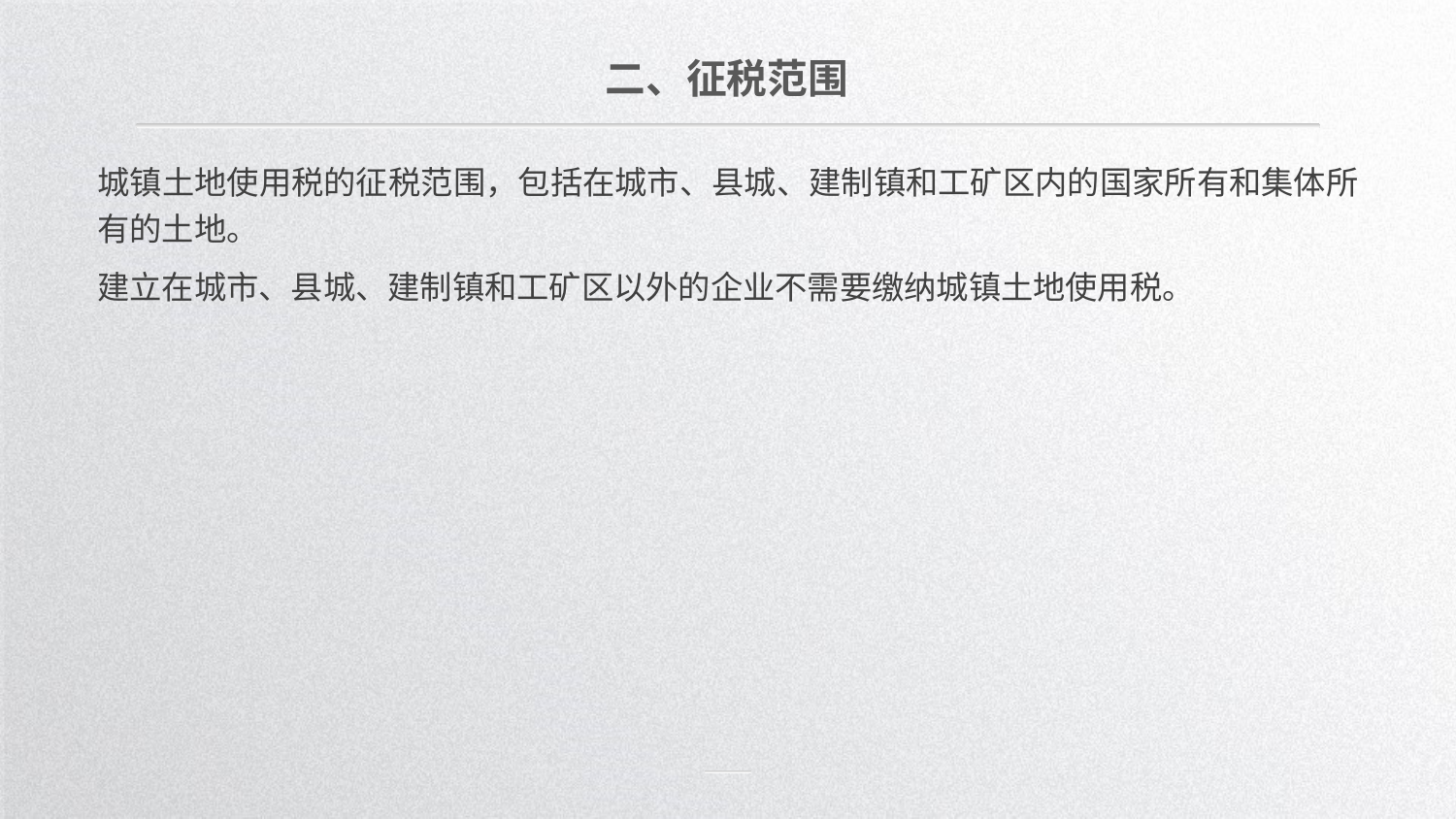

二、征税范围
城镇土地使用税的征税范围，包括在城市、县城、建制镇和工矿区内的国家所有和集体所有的土地。
建立在城市、县城、建制镇和工矿区以外的企业不需要缴纳城镇土地使用税。